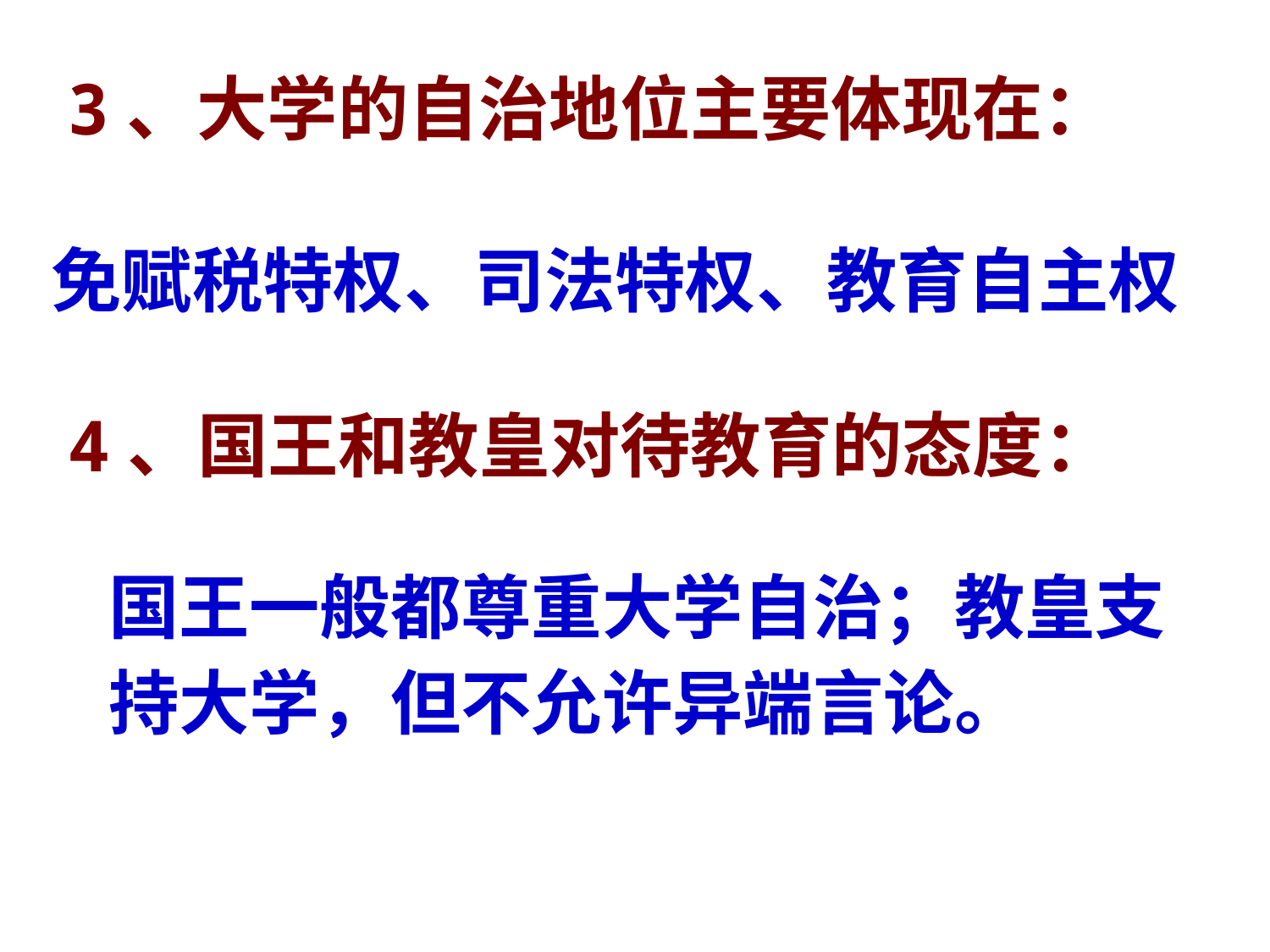

3、大学的自治地位主要体现在：
免赋税特权、司法特权、教育自主权
4、国王和教皇对待教育的态度：
国王一般都尊重大学自治；教皇支持大学，但不允许异端言论。